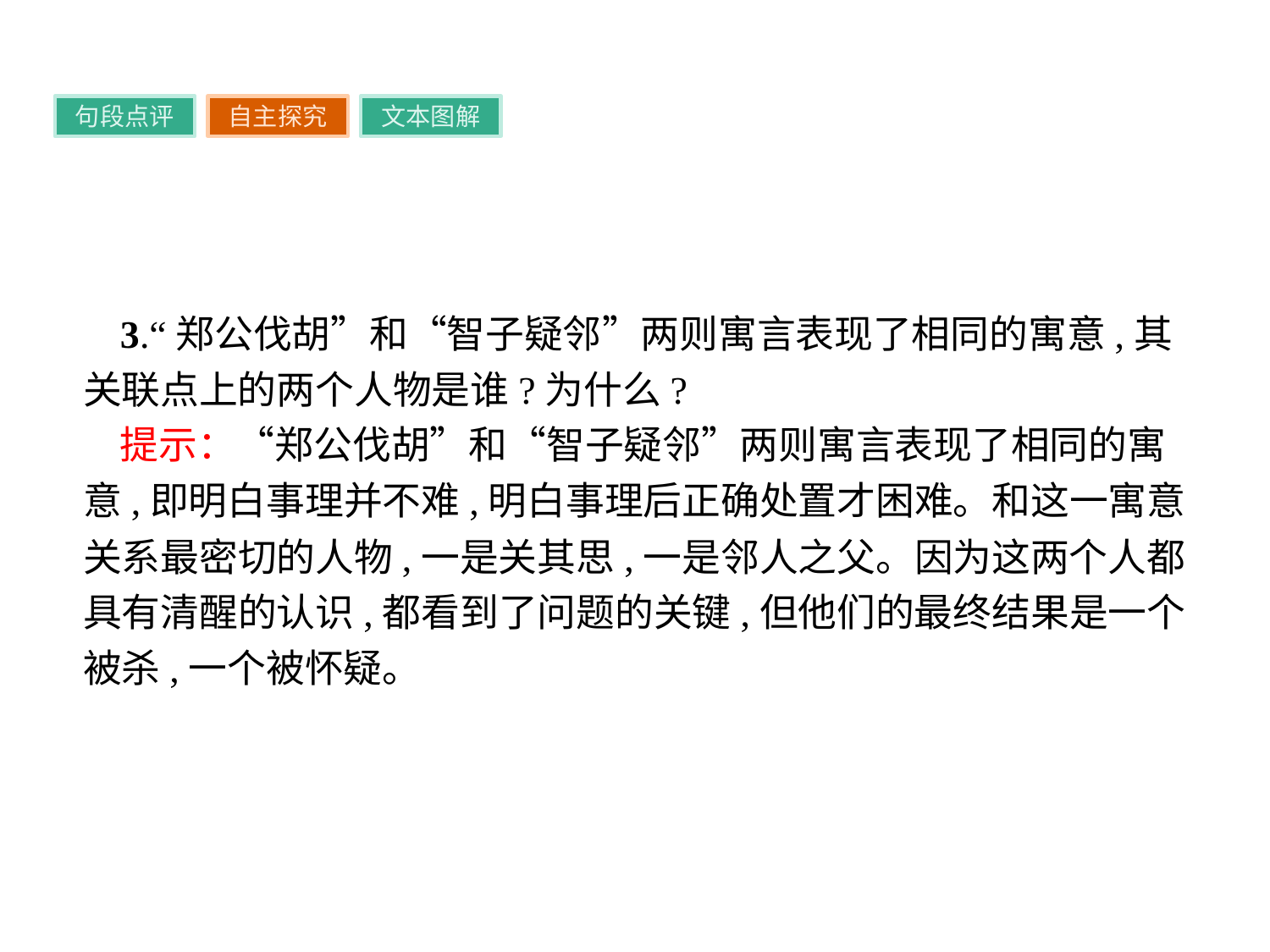

句段点评
自主探究
文本图解
3.“郑公伐胡”和“智子疑邻”两则寓言表现了相同的寓意,其关联点上的两个人物是谁?为什么?
提示：“郑公伐胡”和“智子疑邻”两则寓言表现了相同的寓意,即明白事理并不难,明白事理后正确处置才困难。和这一寓意关系最密切的人物,一是关其思,一是邻人之父。因为这两个人都具有清醒的认识,都看到了问题的关键,但他们的最终结果是一个被杀,一个被怀疑。